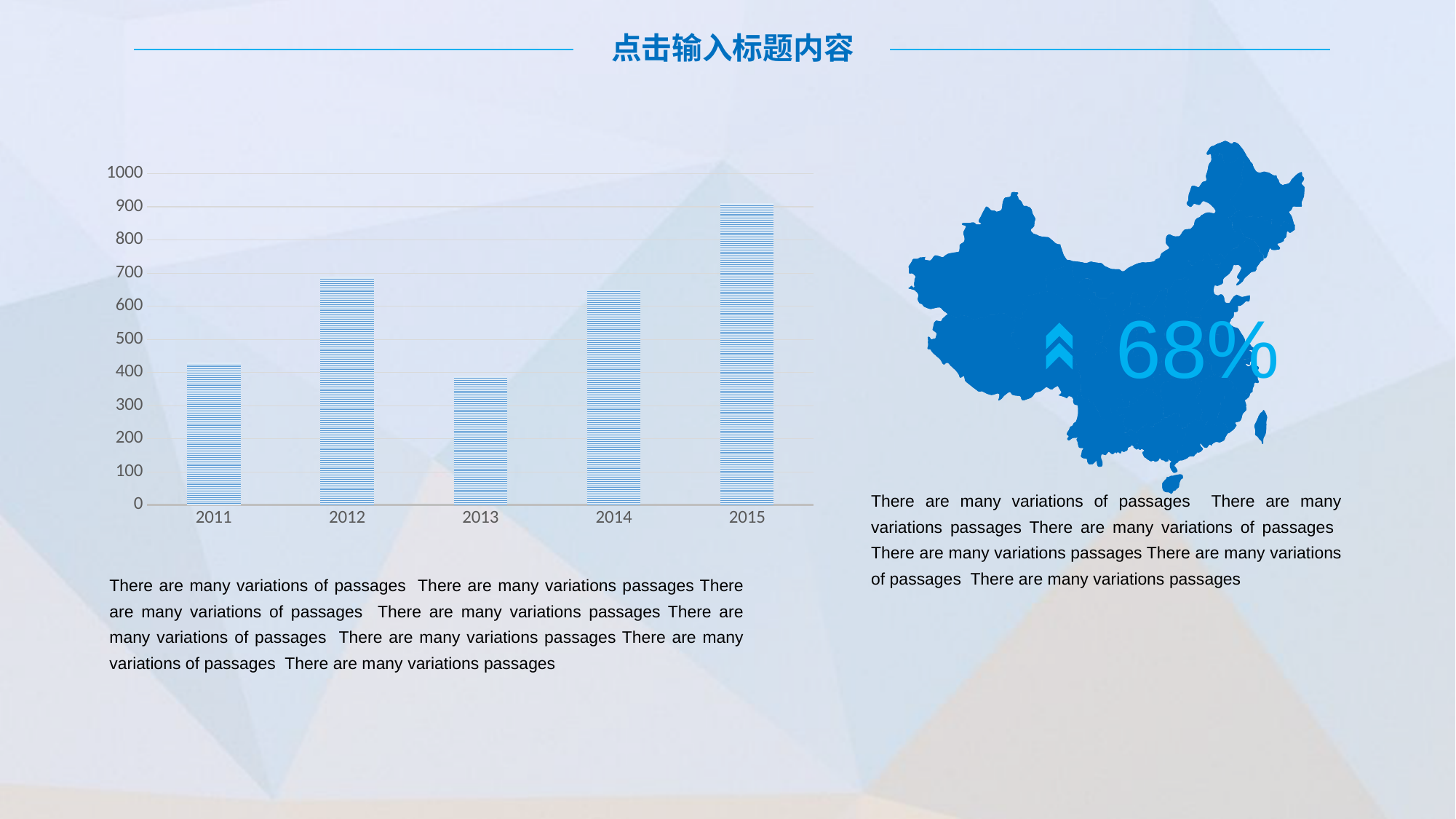

点击输入标题内容

### Chart

| Category | 系列 1 |
|---|---|
| 2011 | 430.0 |
| 2012 | 688.0 |
| 2013 | 389.0 |
| 2014 | 650.0 |
| 2015 | 910.0 |
68%

There are many variations of passages  There are many variations passages There are many variations of passages  There are many variations passages There are many variations of passages  There are many variations passages

There are many variations of passages  There are many variations passages There are many variations of passages  There are many variations passages There are many variations of passages  There are many variations passages There are many variations of passages  There are many variations passages